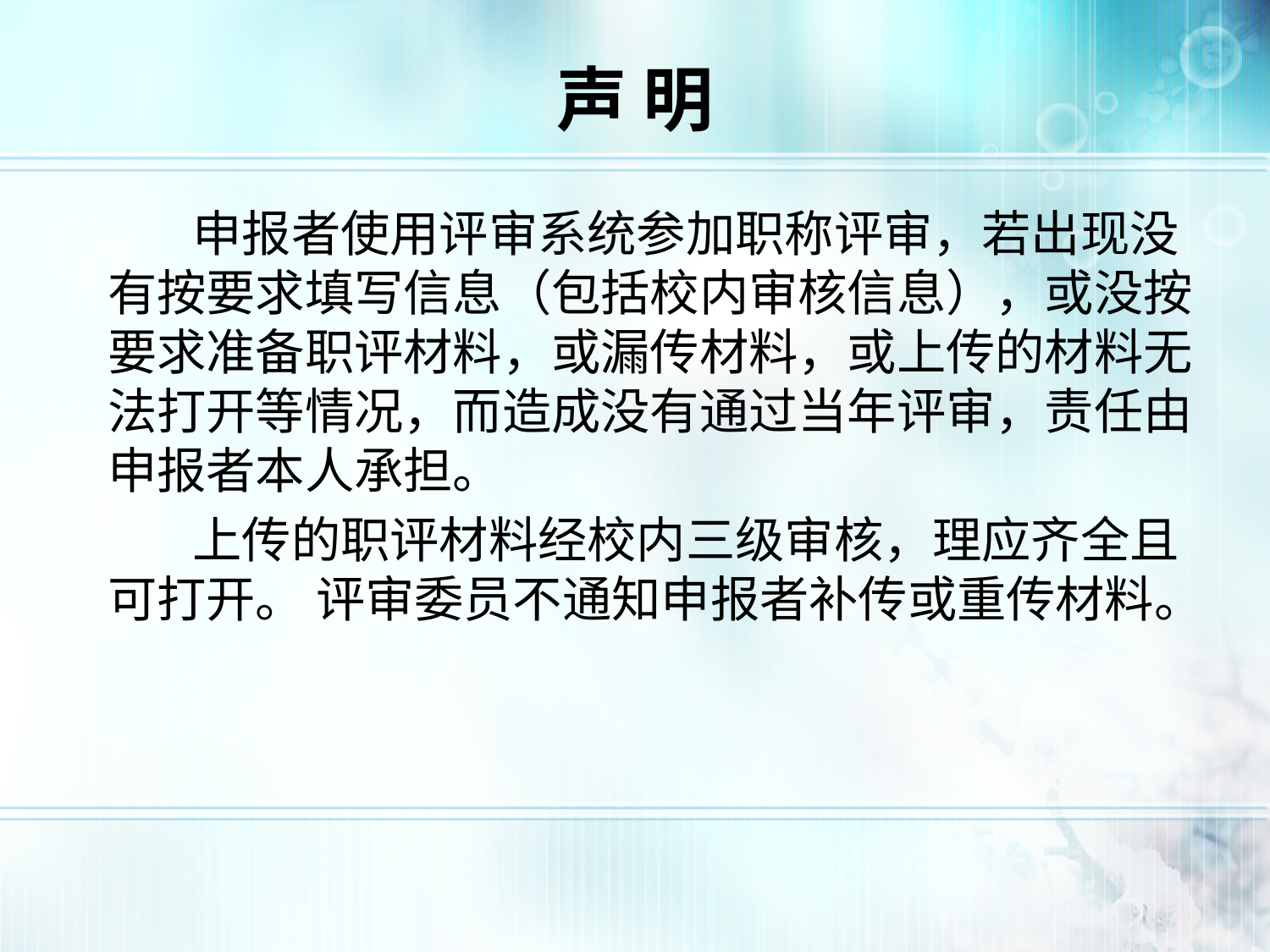

# 声 明
           申报者使用评审系统参加职称评审，若出现没有按要求填写信息（包括校内审核信息），或没按要求准备职评材料，或漏传材料，或上传的材料无法打开等情况，而造成没有通过当年评审，责任由申报者本人承担。
           上传的职评材料经校内三级审核，理应齐全且可打开。 评审委员不通知申报者补传或重传材料。